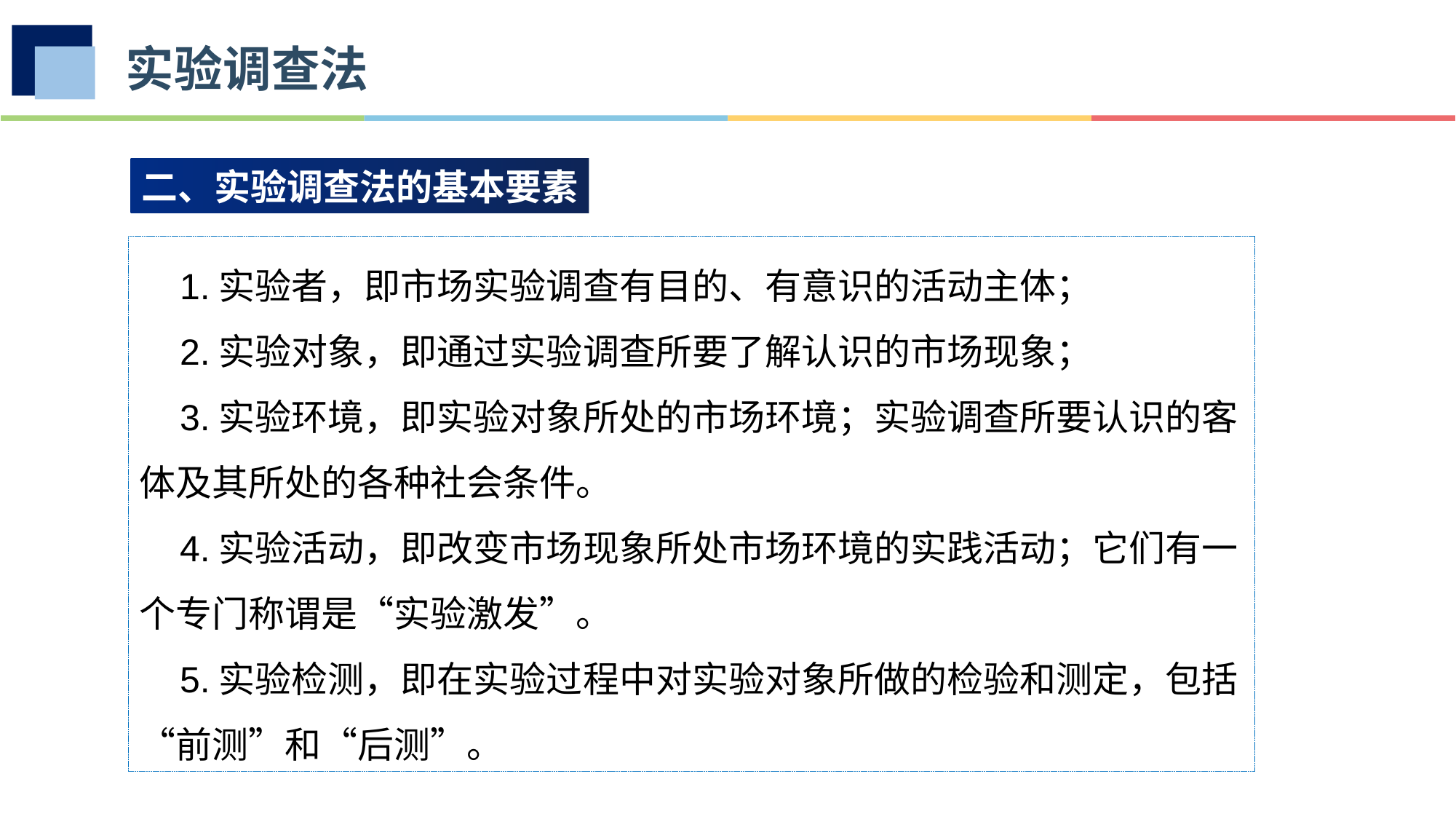

实验调查法

二、实验调查法的基本要素
    1.实验者，即市场实验调查有目的、有意识的活动主体；
    2.实验对象，即通过实验调查所要了解认识的市场现象；
    3.实验环境，即实验对象所处的市场环境；实验调查所要认识的客体及其所处的各种社会条件。
    4.实验活动，即改变市场现象所处市场环境的实践活动；它们有一个专门称谓是“实验激发”。
    5.实验检测，即在实验过程中对实验对象所做的检验和测定，包括“前测”和“后测”。